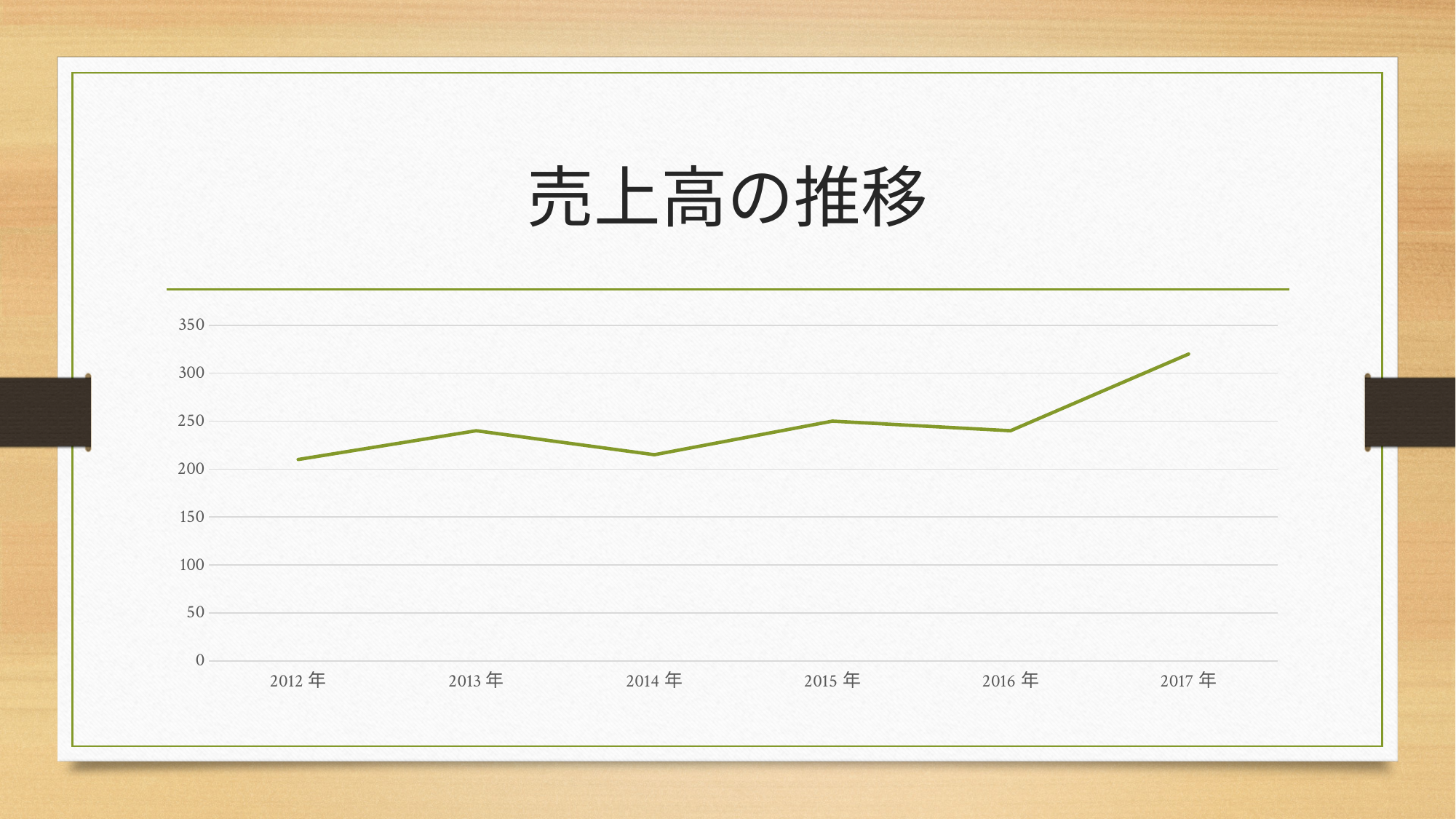

# 売上高の推移

### Chart

| Category | 系列 1 |
|---|---|
| 2012年 | 210.0 |
| 2013年 | 240.0 |
| 2014年 | 215.0 |
| 2015年 | 250.0 |
| 2016年 | 240.0 |
| 2017年 | 320.0 |